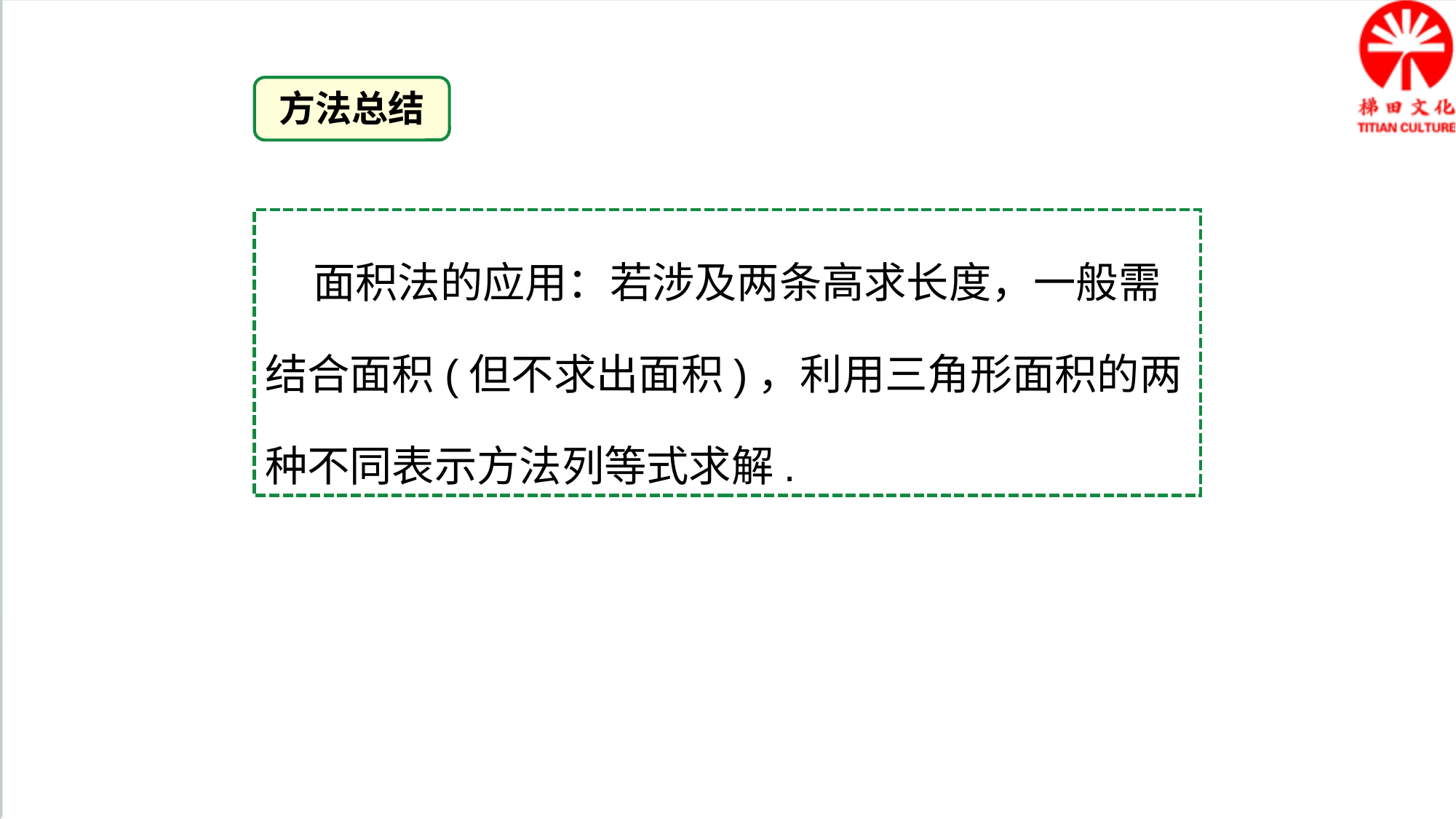

方法总结
    面积法的应用：若涉及两条高求长度，一般需结合面积(但不求出面积)，利用三角形面积的两种不同表示方法列等式求解.